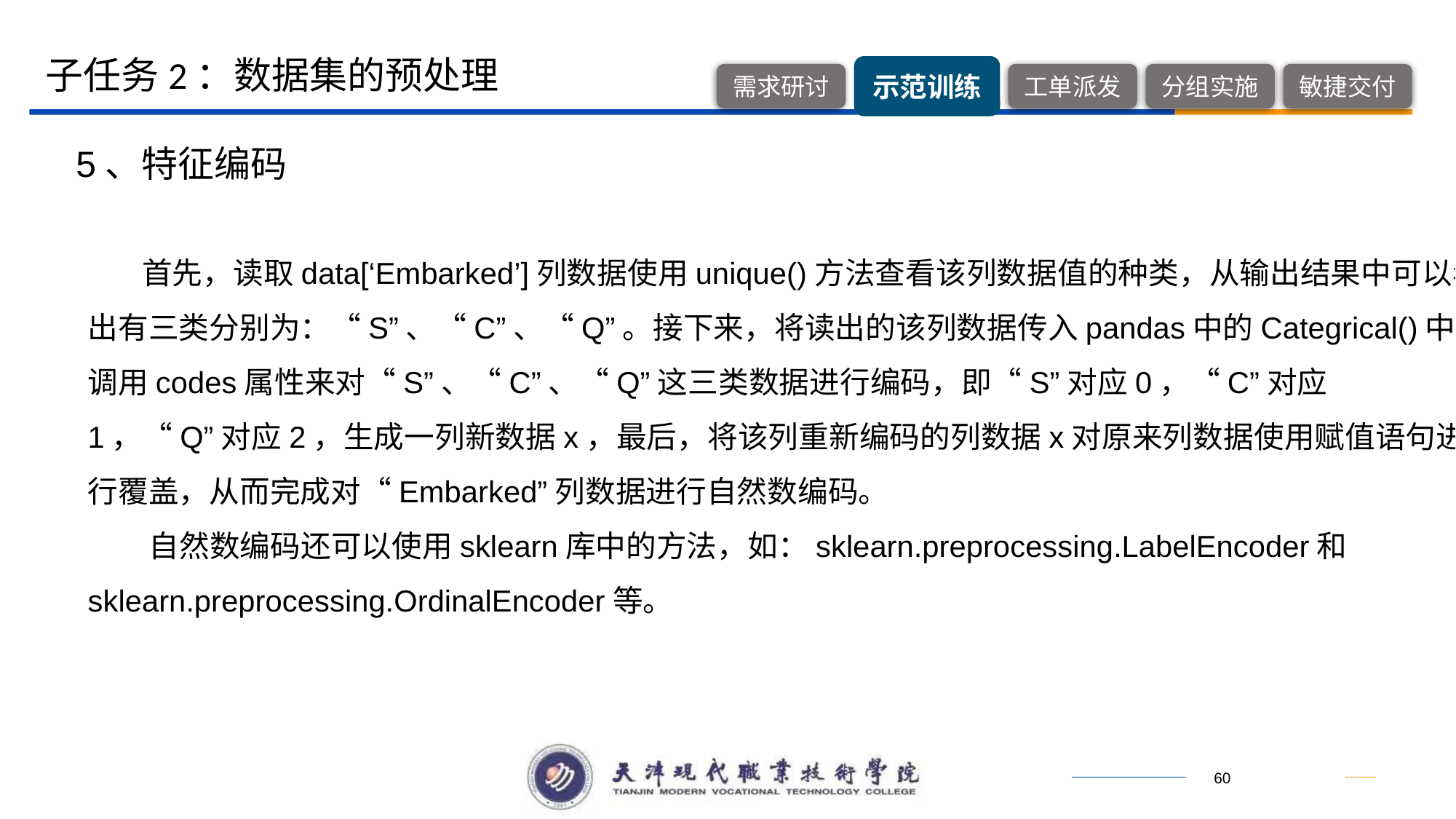

子任务2：数据集的预处理

5、特征编码
       首先，读取data[‘Embarked’]列数据使用unique()方法查看该列数据值的种类，从输出结果中可以看出有三类分别为：“S”、“C”、“Q”。接下来，将读出的该列数据传入pandas中的Categrical()中，调用codes属性来对“S”、“C”、“Q”这三类数据进行编码，即“S”对应0，“C”对应1，“Q”对应2，生成一列新数据x，最后，将该列重新编码的列数据x对原来列数据使用赋值语句进行覆盖，从而完成对“Embarked”列数据进行自然数编码。
        自然数编码还可以使用sklearn库中的方法，如：sklearn.preprocessing.LabelEncoder和sklearn.preprocessing.OrdinalEncoder等。